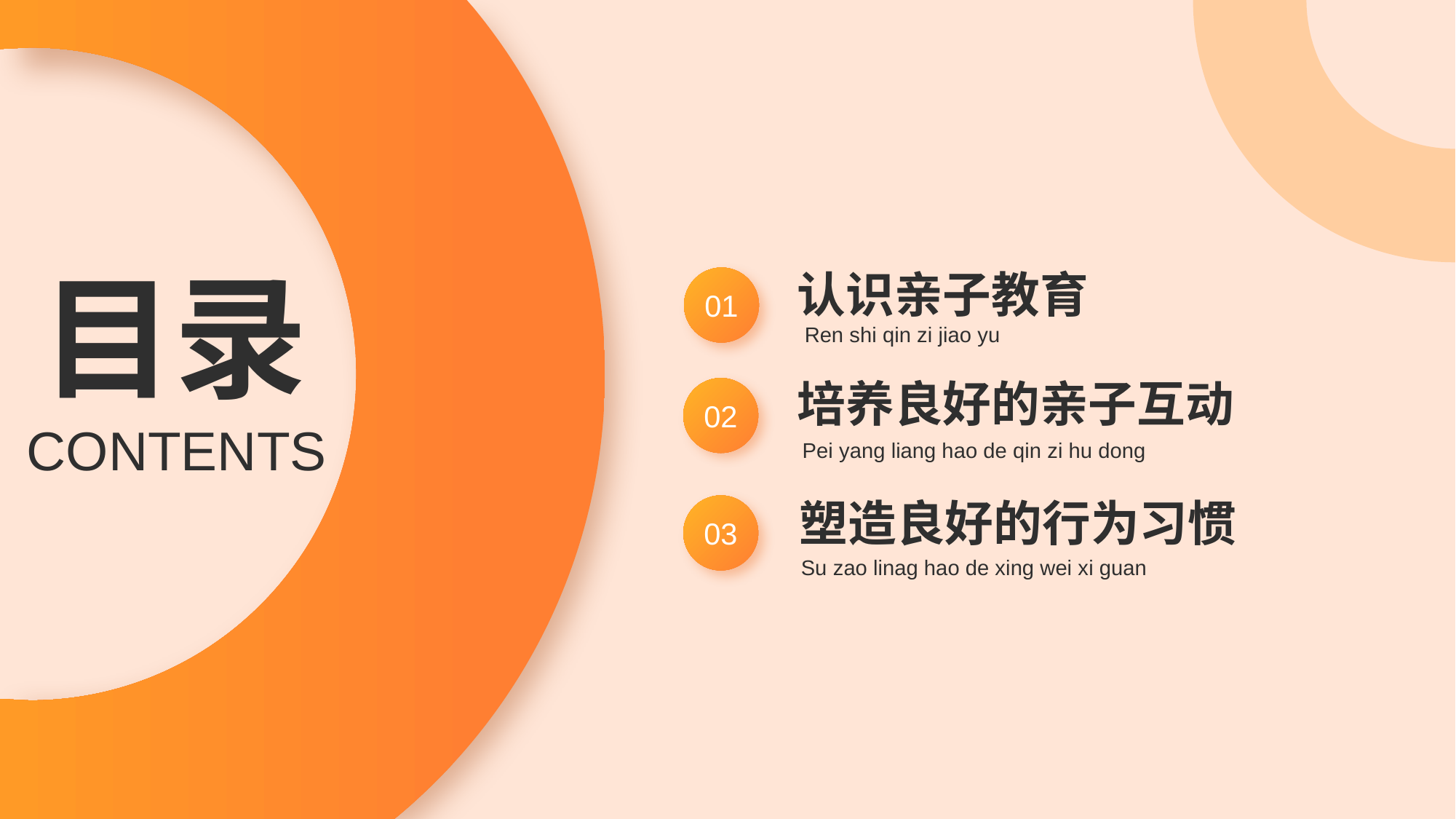

认识亲子教育
01
Ren shi qin zi jiao yu
培养良好的亲子互动
02
CONTENTS
Pei yang liang hao de qin zi hu dong
塑造良好的行为习惯
03
Su zao linag hao de xing wei xi guan